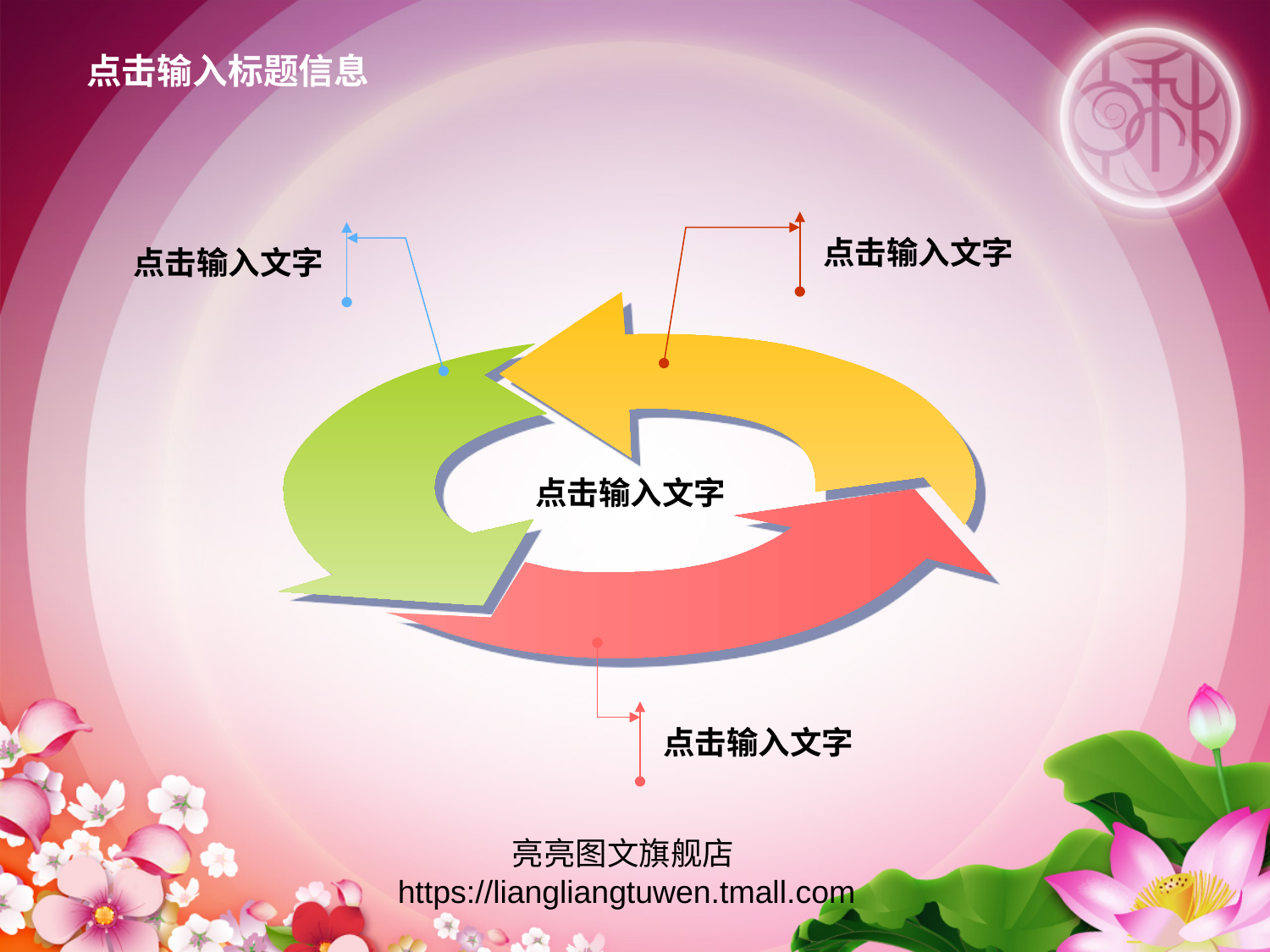

点击输入标题信息
点击输入文字
点击输入文字

点击输入文字
点击输入文字

亮亮图文旗舰店  https://liangliangtuwen.tmall.com